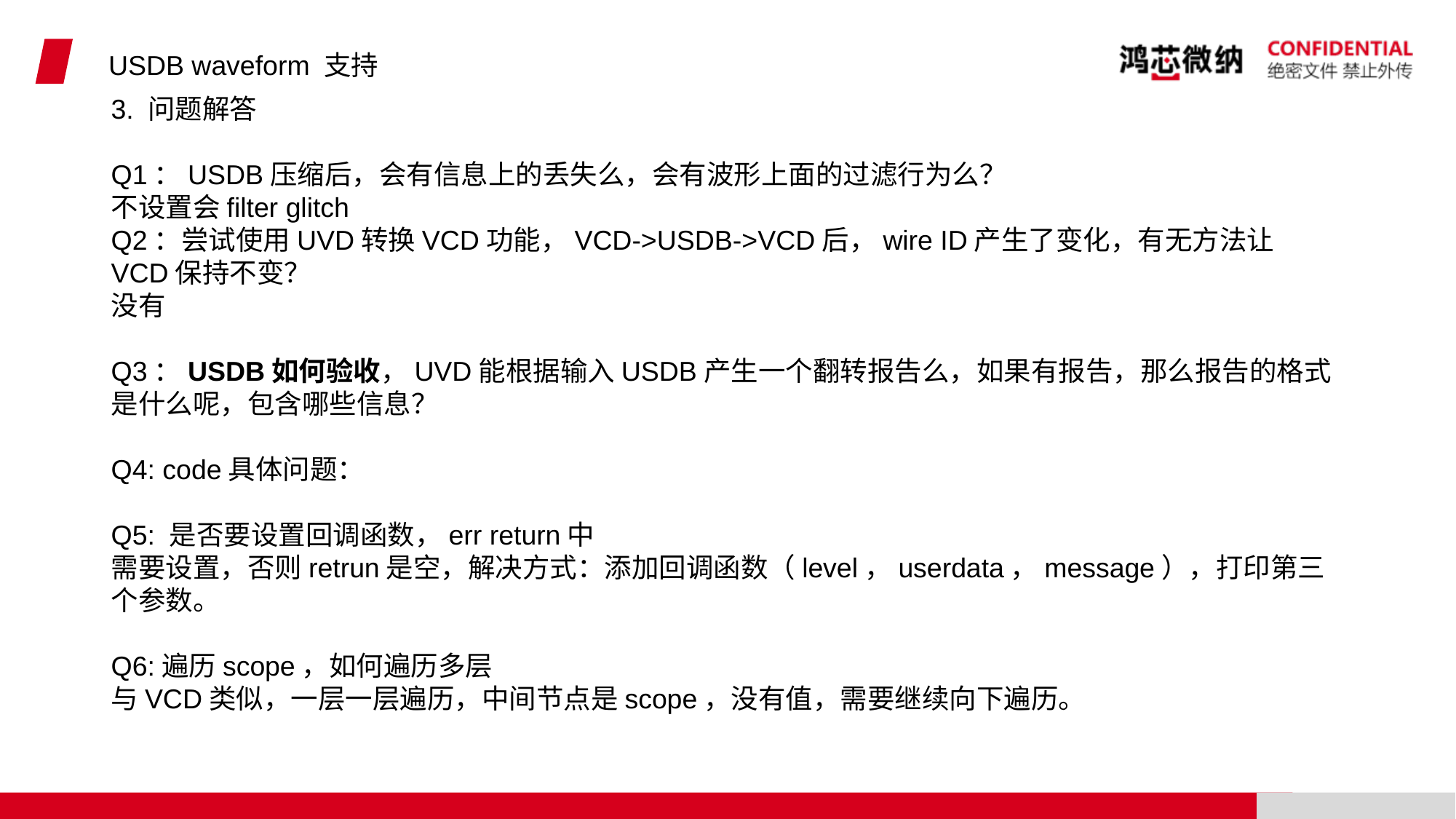

USDB waveform 支持
3. 问题解答

Q1：USDB压缩后，会有信息上的丢失么，会有波形上面的过滤行为么？
不设置会filter glitch
Q2：尝试使用UVD转换VCD功能，VCD->USDB->VCD后，wire ID产生了变化，有无方法让VCD保持不变？
没有

Q3：USDB如何验收，UVD能根据输入USDB产生一个翻转报告么，如果有报告，那么报告的格式是什么呢，包含哪些信息？

Q4: code具体问题：

Q5: 是否要设置回调函数，err return中
需要设置，否则retrun是空，解决方式：添加回调函数（level，userdata，message），打印第三个参数。

Q6:遍历scope，如何遍历多层
与VCD类似，一层一层遍历，中间节点是scope，没有值，需要继续向下遍历。